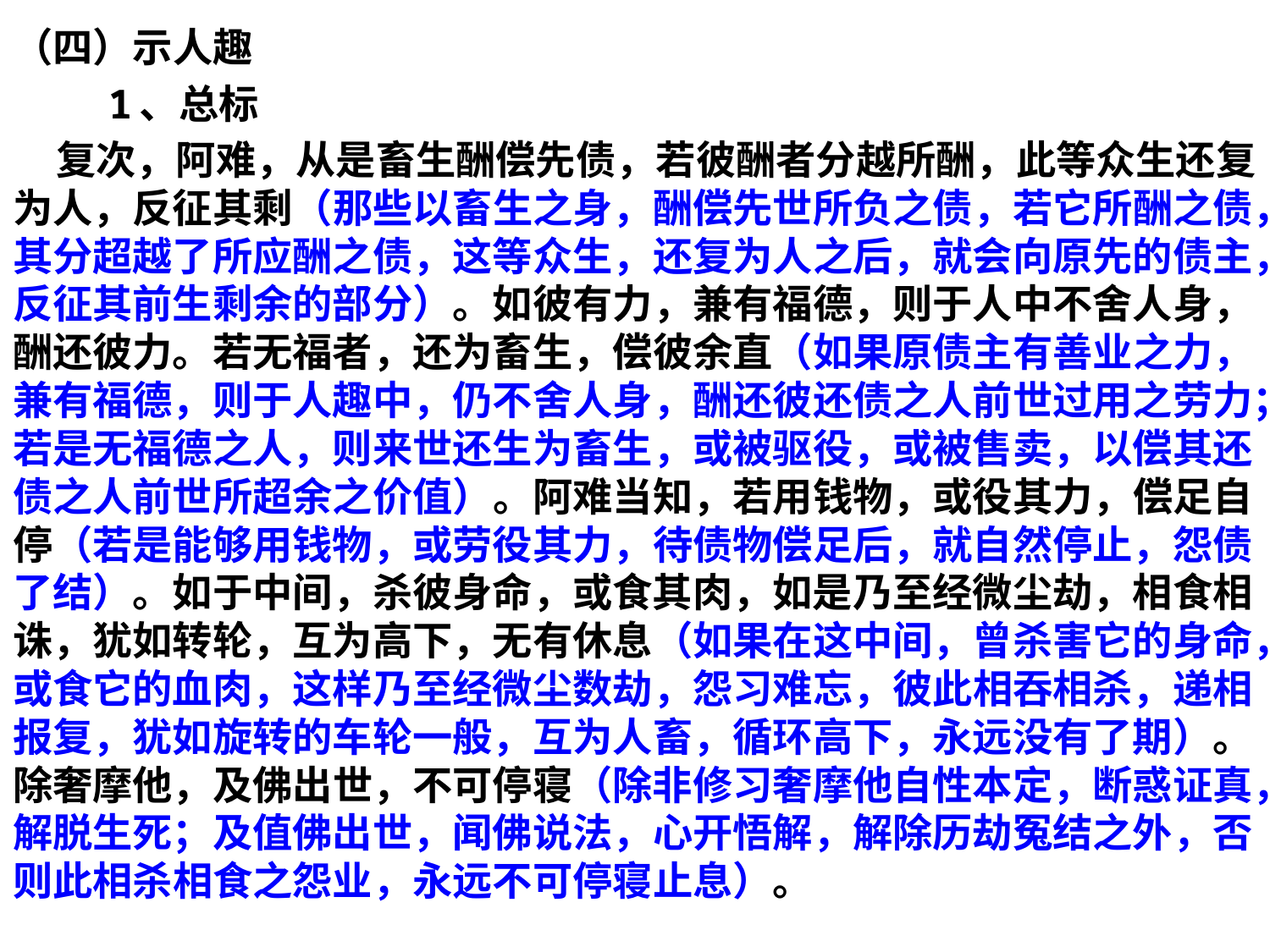

（四）示人趣
    1、总标
    复次，阿难，从是畜生酬偿先债，若彼酬者分越所酬，此等众生还复为人，反征其剩（那些以畜生之身，酬偿先世所负之债，若它所酬之债，其分超越了所应酬之债，这等众生，还复为人之后，就会向原先的债主，反征其前生剩余的部分）。如彼有力，兼有福德，则于人中不舍人身，酬还彼力。若无福者，还为畜生，偿彼余直（如果原债主有善业之力，兼有福德，则于人趣中，仍不舍人身，酬还彼还债之人前世过用之劳力；若是无福德之人，则来世还生为畜生，或被驱役，或被售卖，以偿其还债之人前世所超余之价值）。阿难当知，若用钱物，或役其力，偿足自停（若是能够用钱物，或劳役其力，待债物偿足后，就自然停止，怨债了结）。如于中间，杀彼身命，或食其肉，如是乃至经微尘劫，相食相诛，犹如转轮，互为高下，无有休息（如果在这中间，曾杀害它的身命，或食它的血肉，这样乃至经微尘数劫，怨习难忘，彼此相吞相杀，递相报复，犹如旋转的车轮一般，互为人畜，循环高下，永远没有了期）。除奢摩他，及佛出世，不可停寝（除非修习奢摩他自性本定，断惑证真，解脱生死；及值佛出世，闻佛说法，心开悟解，解除历劫冤结之外，否则此相杀相食之怨业，永远不可停寝止息）。